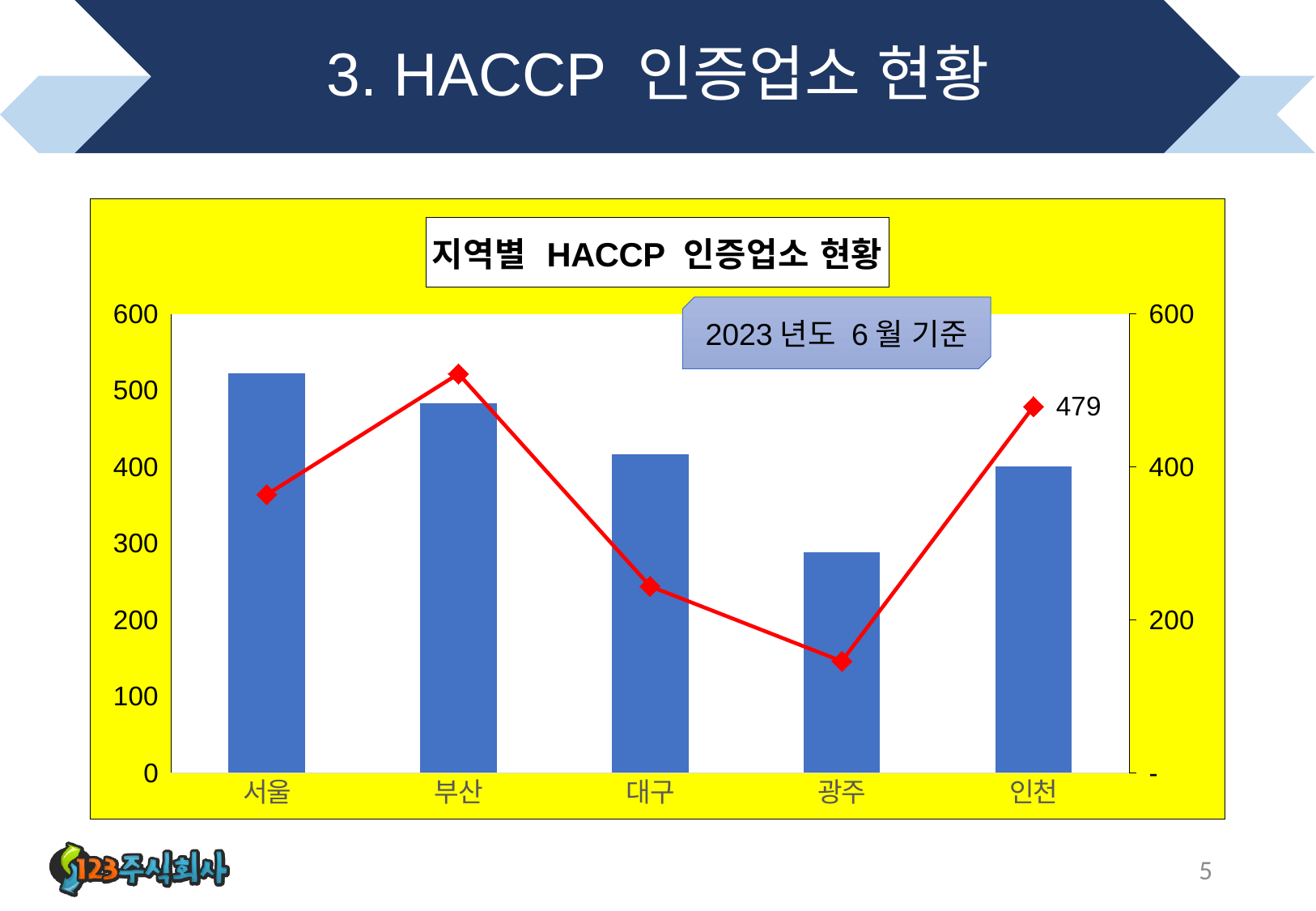

# 3. HACCP 인증업소 현황

### Chart: 지역별 HACCP 인증업소 현황

| Category | 축산물 | 식품 |
|---|---|---|
| 서울 | 523.0 | 364.0 |
| 부산 | 483.0 | 522.0 |
| 대구 | 417.0 | 244.0 |
| 광주 | 288.0 | 146.0 |
| 인천 | 401.0 | 479.0 |
2023년도 6월 기준
5